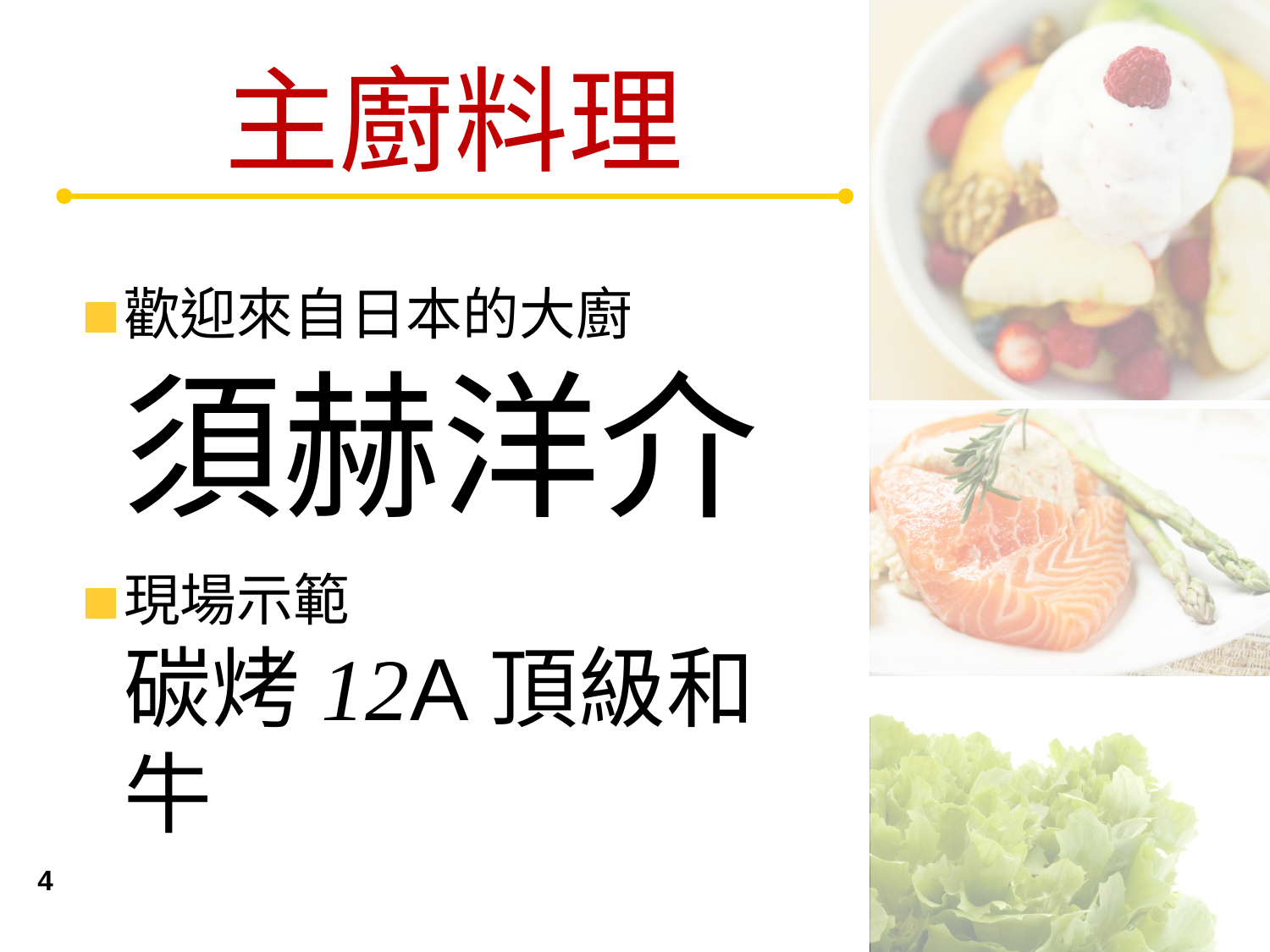

# 主廚料理
歡迎來自日本的大廚
須赫洋介
現場示範
碳烤12A頂級和牛
4